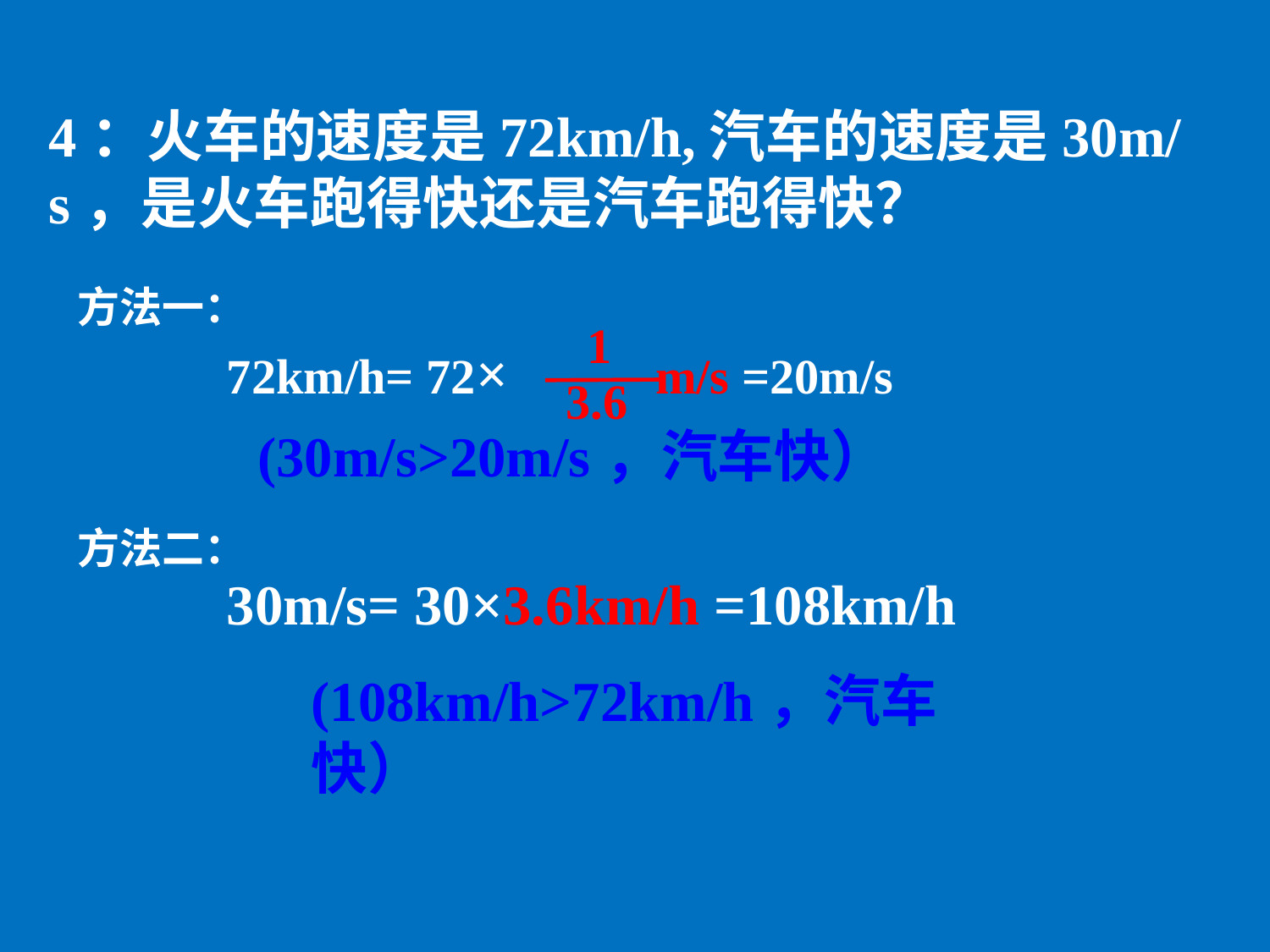

4：火车的速度是72km/h,汽车的速度是30m/s，是火车跑得快还是汽车跑得快？
方法一：
1
3.6

72km/h= 72×            m/s =20m/s
(30m/s>20m/s，汽车快）
方法二：
30m/s= 30×3.6km/h =108km/h
(108km/h>72km/h，汽车快）